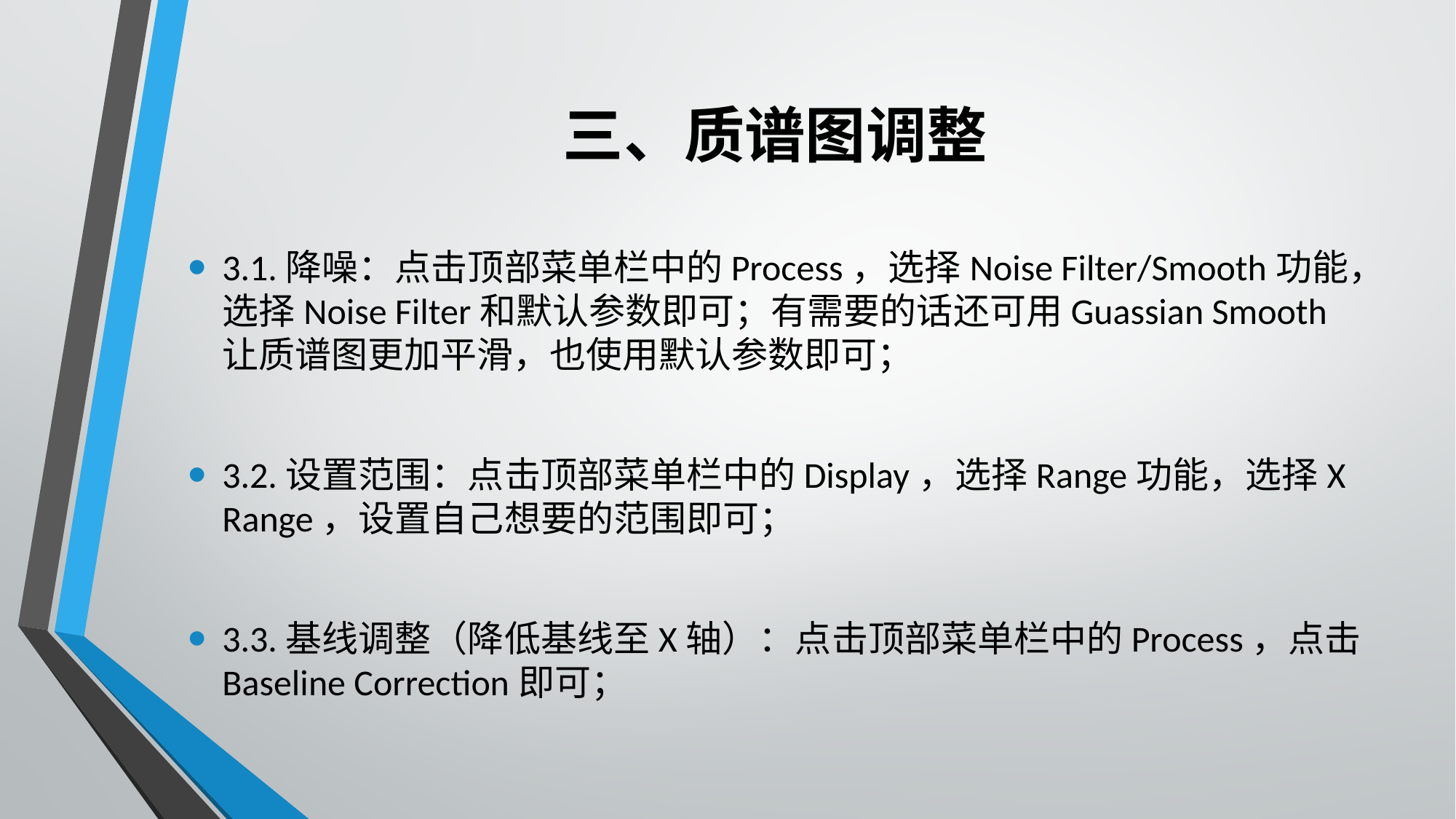

# 三、质谱图调整
3.1.降噪：点击顶部菜单栏中的Process，选择Noise Filter/Smooth功能，选择Noise Filter和默认参数即可；有需要的话还可用Guassian Smooth让质谱图更加平滑，也使用默认参数即可；

3.2.设置范围：点击顶部菜单栏中的Display，选择Range功能，选择X Range，设置自己想要的范围即可；

3.3.基线调整（降低基线至X轴）：点击顶部菜单栏中的Process，点击Baseline Correction即可；